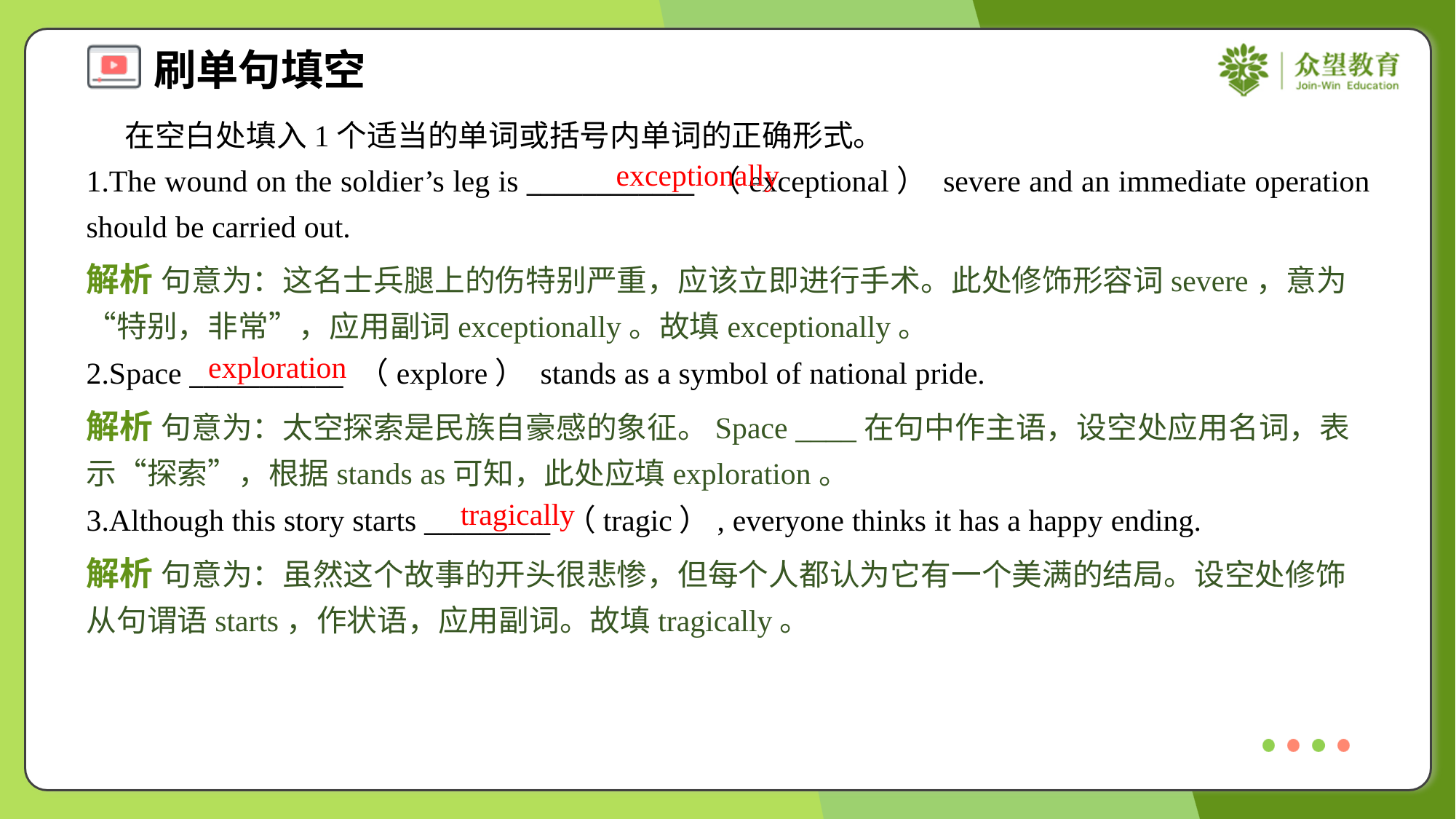

在空白处填入1个适当的单词或括号内单词的正确形式。
1.The wound on the soldier’s leg is ____________ （exceptional） severe and an immediate operation should be carried out.
exceptionally
解析 句意为：这名士兵腿上的伤特别严重，应该立即进行手术。此处修饰形容词severe，意为“特别，非常”，应用副词exceptionally。故填exceptionally。
exploration
2.Space ___________ （explore） stands as a symbol of national pride.
解析 句意为：太空探索是民族自豪感的象征。Space ____在句中作主语，设空处应用名词，表示“探索”，根据stands as可知，此处应填exploration。
tragically
3.Although this story starts _________ （tragic）, everyone thinks it has a happy ending.
解析 句意为：虽然这个故事的开头很悲惨，但每个人都认为它有一个美满的结局。设空处修饰从句谓语starts，作状语，应用副词。故填tragically。